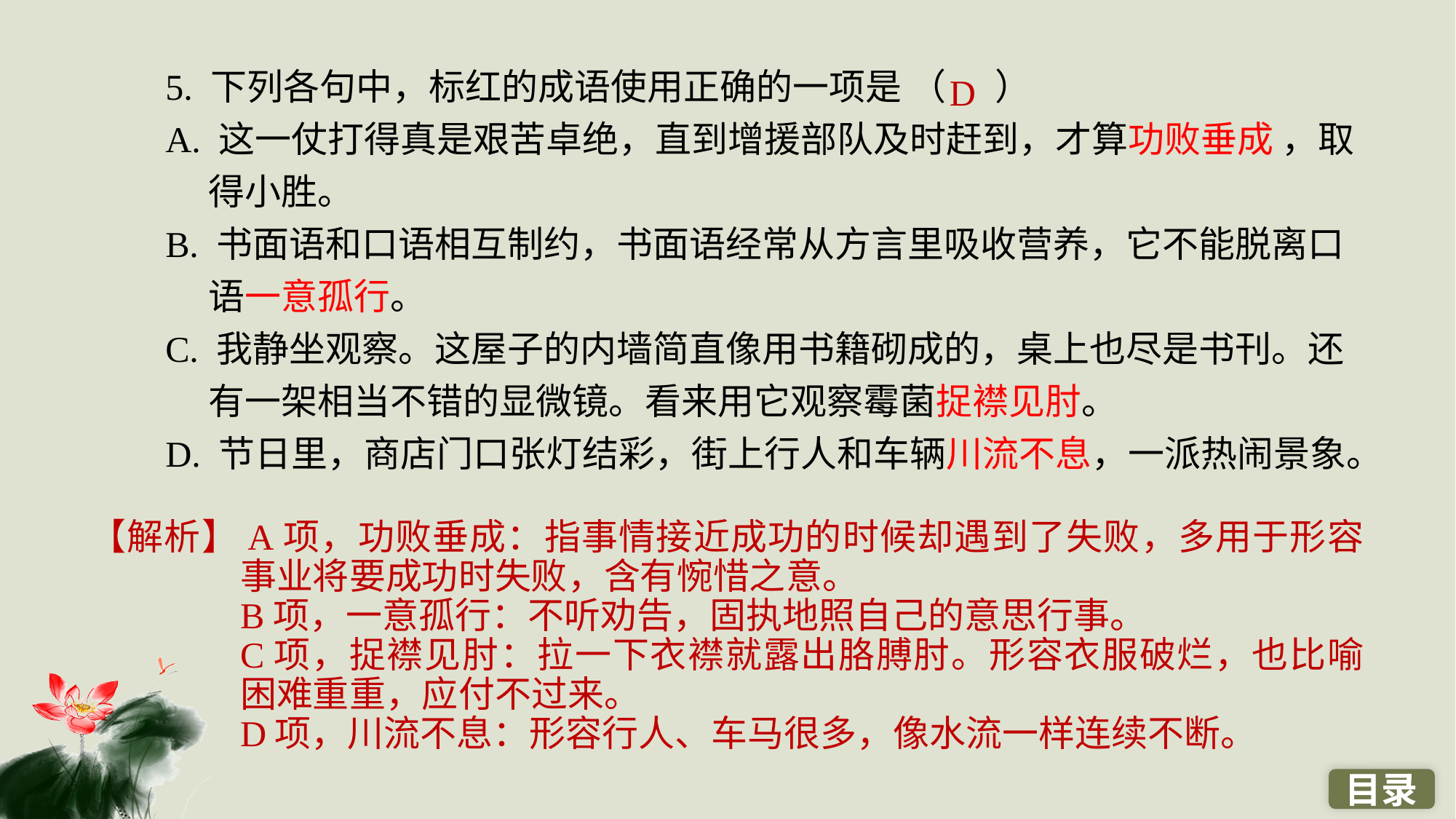

5. 下列各句中，标红的成语使用正确的一项是 （      ）
A. 这一仗打得真是艰苦卓绝，直到增援部队及时赶到，才算功败垂成 ，取得小胜。
B. 书面语和口语相互制约，书面语经常从方言里吸收营养，它不能脱离口语一意孤行。
C. 我静坐观察。这屋子的内墙简直像用书籍砌成的，桌上也尽是书刊。还有一架相当不错的显微镜。看来用它观察霉菌捉襟见肘。
D. 节日里，商店门口张灯结彩，街上行人和车辆川流不息，一派热闹景象。
D
【解析】A项，功败垂成：指事情接近成功的时候却遇到了失败，多用于形容事业将要成功时失败，含有惋惜之意。
B项，一意孤行：不听劝告，固执地照自己的意思行事。
C项，捉襟见肘：拉一下衣襟就露出胳膊肘。形容衣服破烂，也比喻困难重重，应付不过来。
D项，川流不息：形容行人、车马很多，像水流一样连续不断。